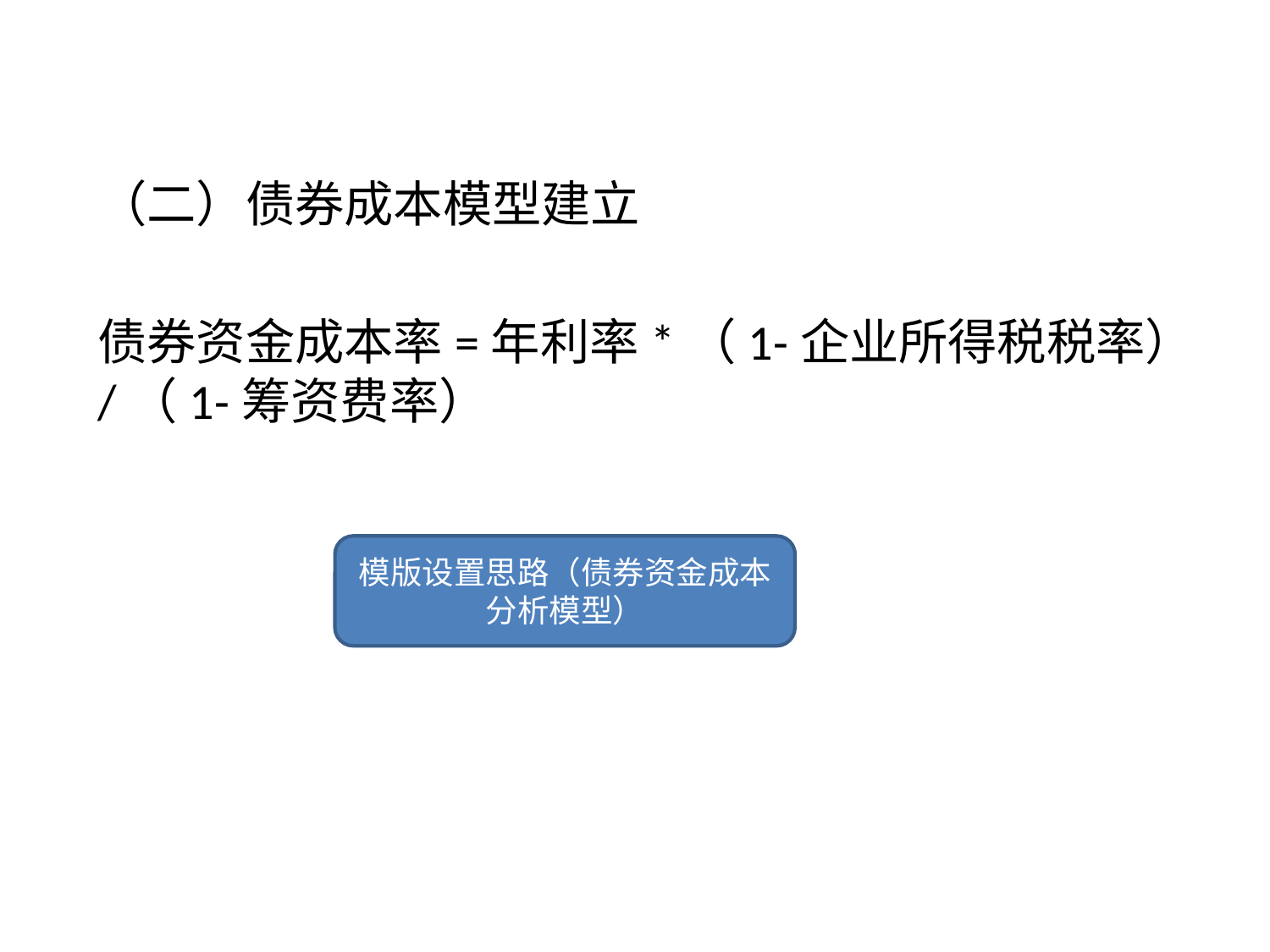

（二）债券成本模型建立

债券资金成本率=年利率*（1-企业所得税税率）/（1-筹资费率）
模版设置思路（债券资金成本分析模型）